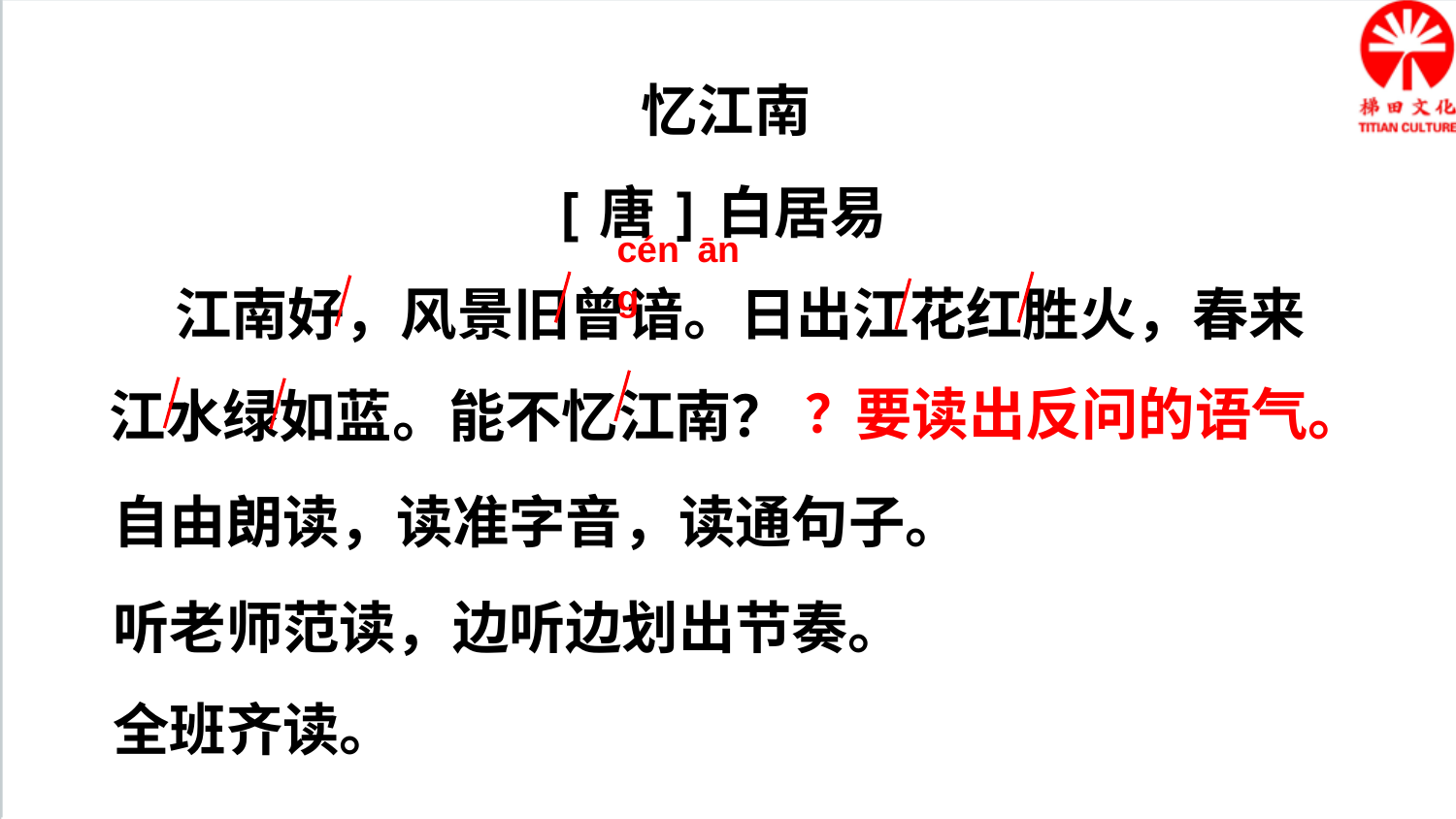

忆江南
[唐]白居易
    江南好，风景旧曾谙。日出江花红胜火，春来江水绿如蓝。能不忆江南？
ān
cénɡ
？
要读出反问的语气。
自由朗读，读准字音，读通句子。
听老师范读，边听边划出节奏。
全班齐读。